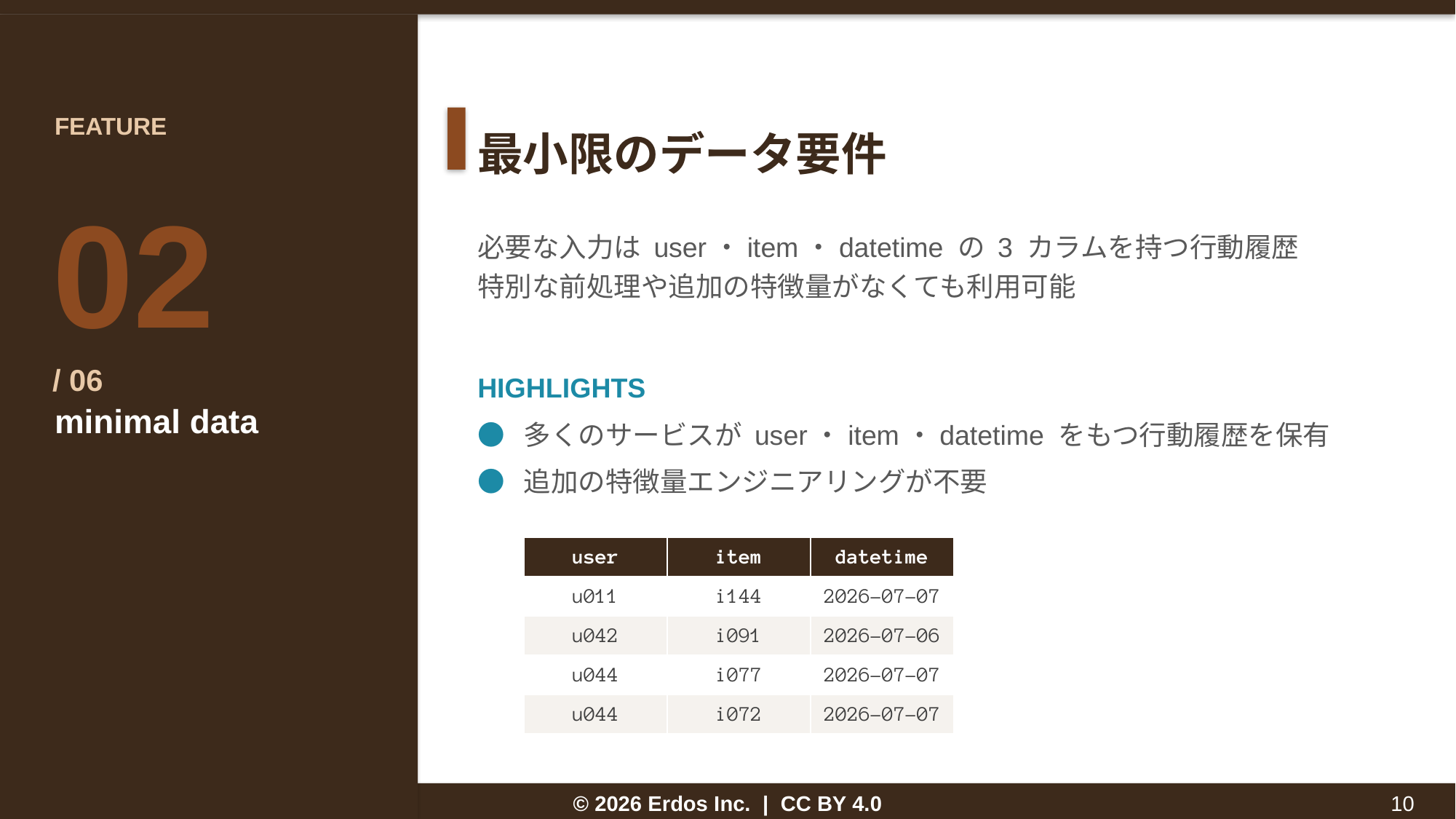

FEATURE

最小限のデータ要件
02
/ 06
必要な入力は user・item・datetime の 3 カラムを持つ行動履歴
特別な前処理や追加の特徴量がなくても利用可能
HIGHLIGHTS
●  多くのサービスが user・item・datetime をもつ行動履歴を保有
●  追加の特徴量エンジニアリングが不要
minimal data
| user | item | datetime |
| --- | --- | --- |
| u011 | i144 | 2026-07-07 |
| u042 | i091 | 2026-07-06 |
| u044 | i077 | 2026-07-07 |
| u044 | i072 | 2026-07-07 |

© 2026 Erdos Inc.  |  CC BY 4.0
10